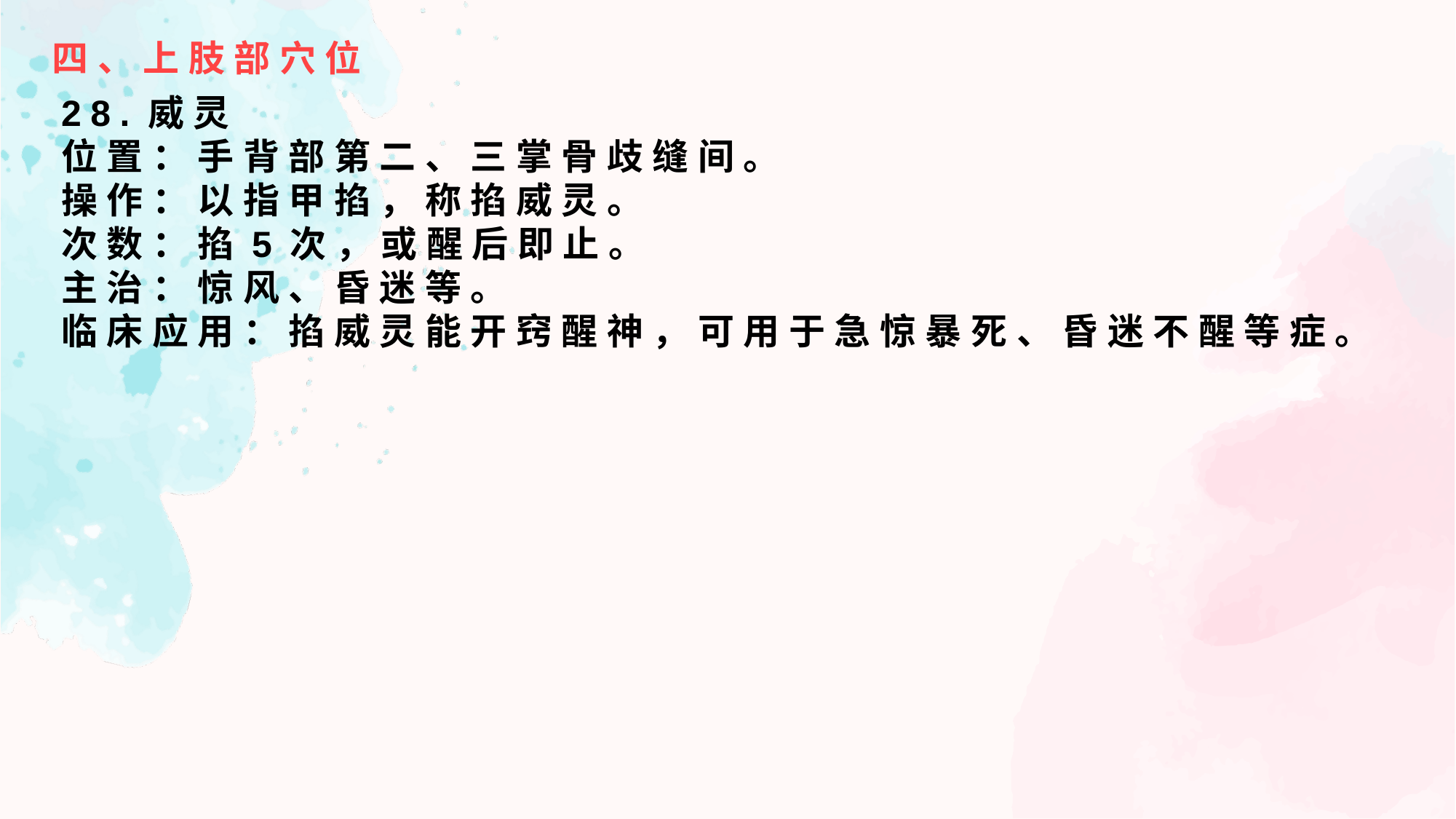

四、上肢部穴位
28.威灵
位置：手背部第二、三掌骨歧缝间。
操作：以指甲掐，称掐威灵。
次数：掐5次，或醒后即止。
主治：惊风、昏迷等。
临床应用：掐威灵能开窍醒神，可用于急惊暴死、昏迷不醒等症。